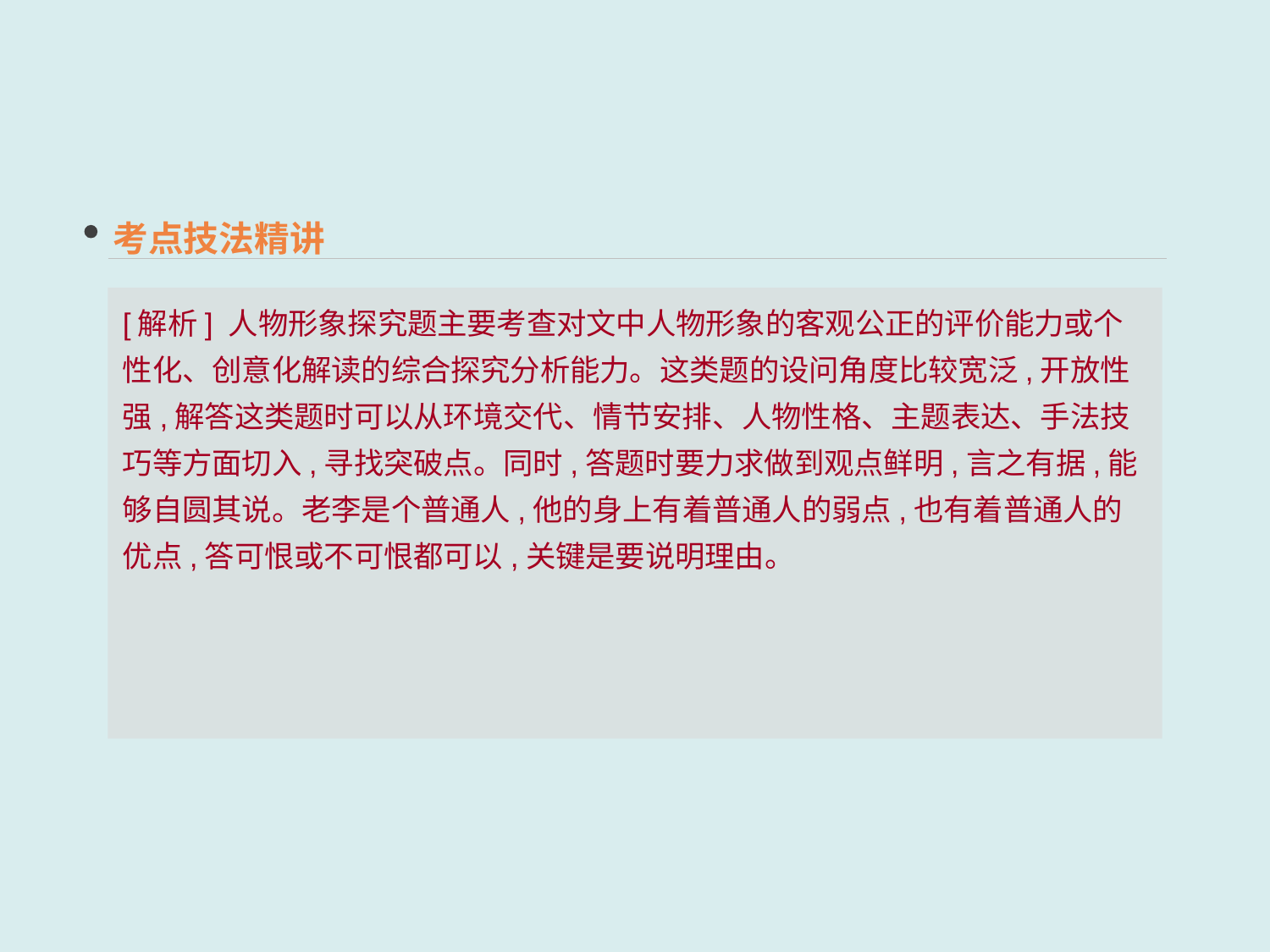

考点技法精讲

[解析] 人物形象探究题主要考查对文中人物形象的客观公正的评价能力或个性化、创意化解读的综合探究分析能力。这类题的设问角度比较宽泛,开放性强,解答这类题时可以从环境交代、情节安排、人物性格、主题表达、手法技巧等方面切入,寻找突破点。同时,答题时要力求做到观点鲜明,言之有据,能够自圆其说。老李是个普通人,他的身上有着普通人的弱点,也有着普通人的优点,答可恨或不可恨都可以,关键是要说明理由。